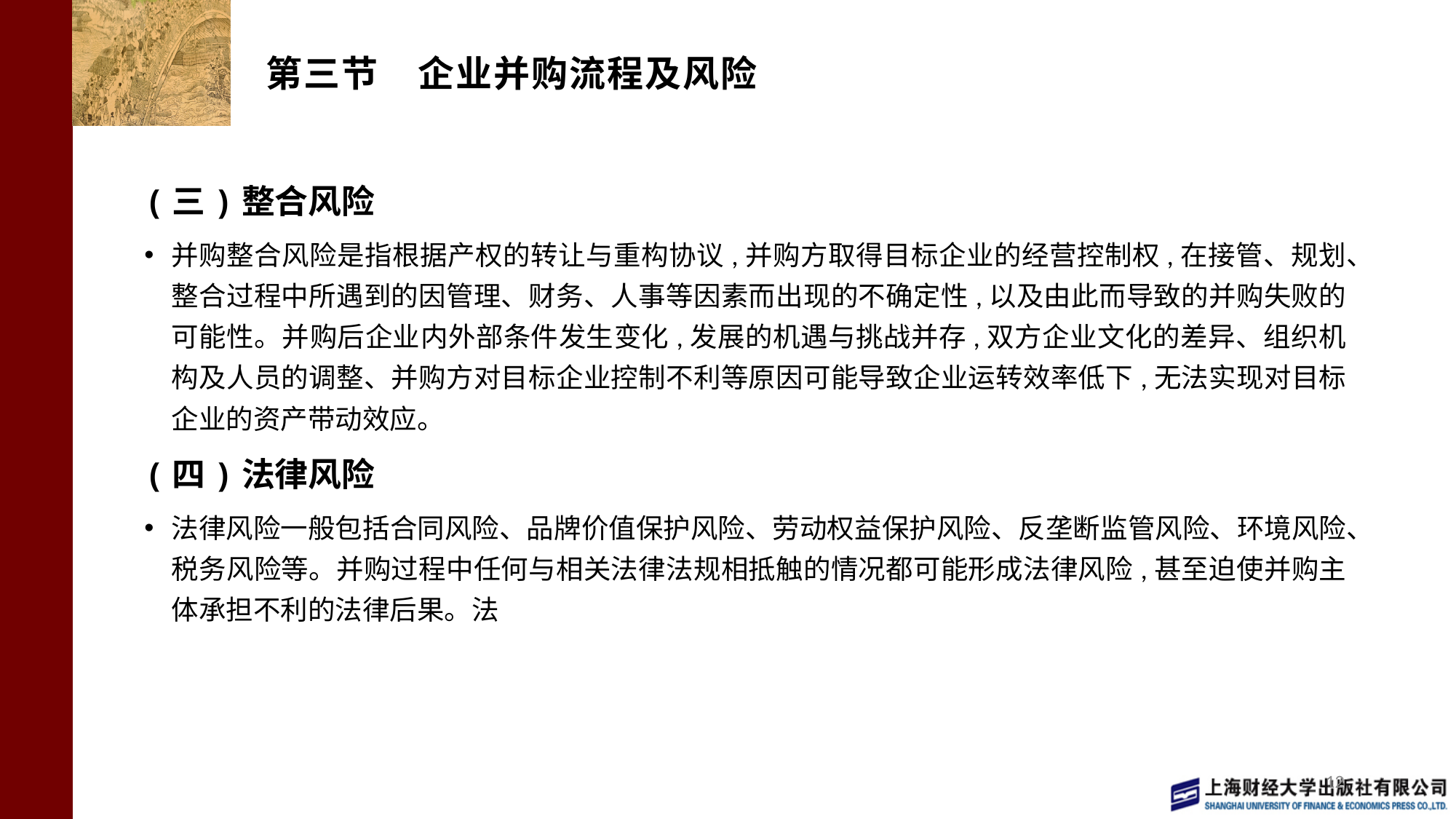

# 第三节    企业并购流程及风险
(三)整合风险
并购整合风险是指根据产权的转让与重构协议,并购方取得目标企业的经营控制权,在接管、规划、整合过程中所遇到的因管理、财务、人事等因素而出现的不确定性,以及由此而导致的并购失败的可能性。并购后企业内外部条件发生变化,发展的机遇与挑战并存,双方企业文化的差异、组织机构及人员的调整、并购方对目标企业控制不利等原因可能导致企业运转效率低下,无法实现对目标企业的资产带动效应。
(四)法律风险
法律风险一般包括合同风险、品牌价值保护风险、劳动权益保护风险、反垄断监管风险、环境风险、税务风险等。并购过程中任何与相关法律法规相抵触的情况都可能形成法律风险,甚至迫使并购主体承担不利的法律后果。法
12